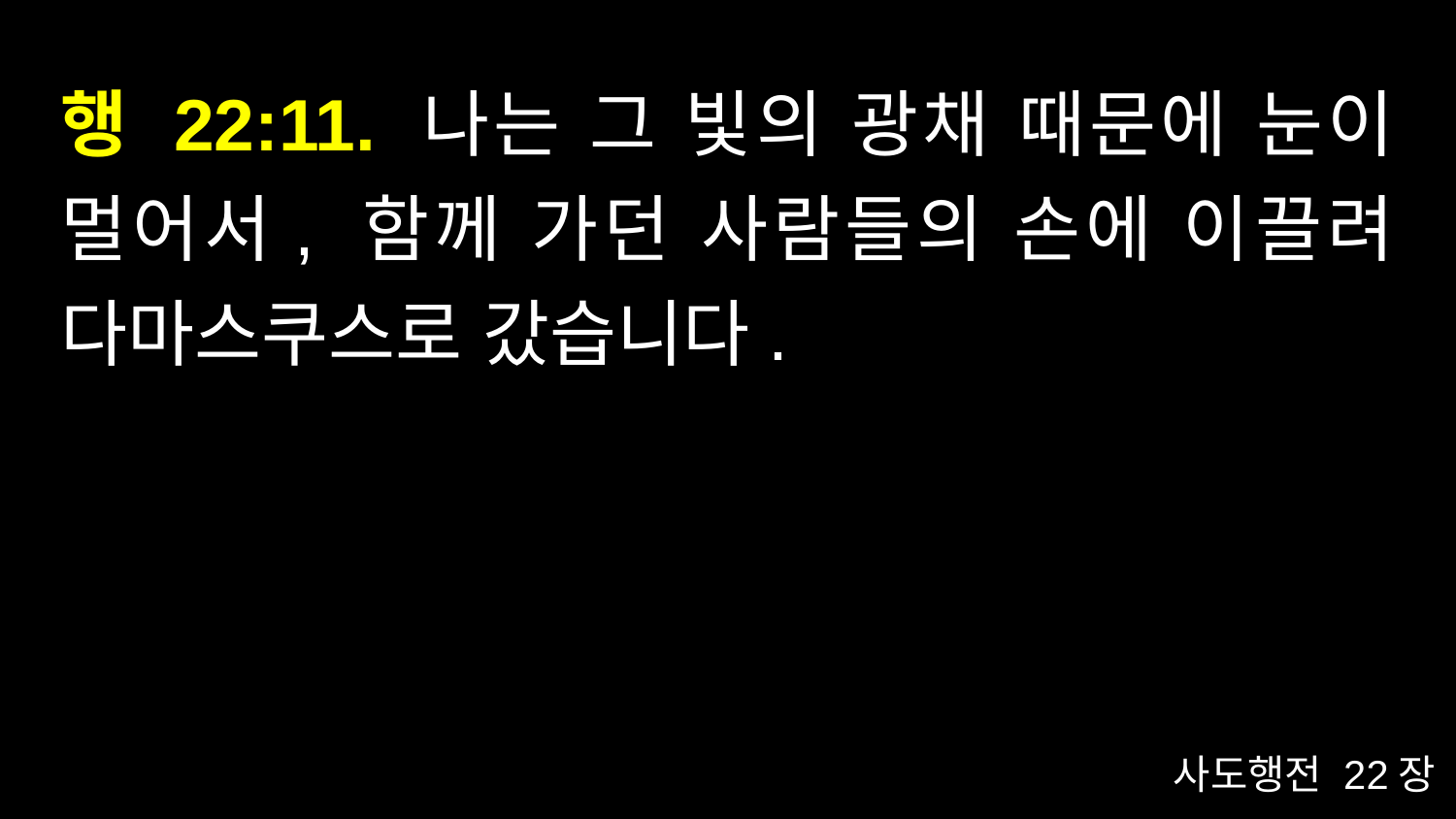

# 행 22:11. 나는 그 빛의 광채 때문에 눈이 멀어서, 함께 가던 사람들의 손에 이끌려 다마스쿠스로 갔습니다.
사도행전 22장